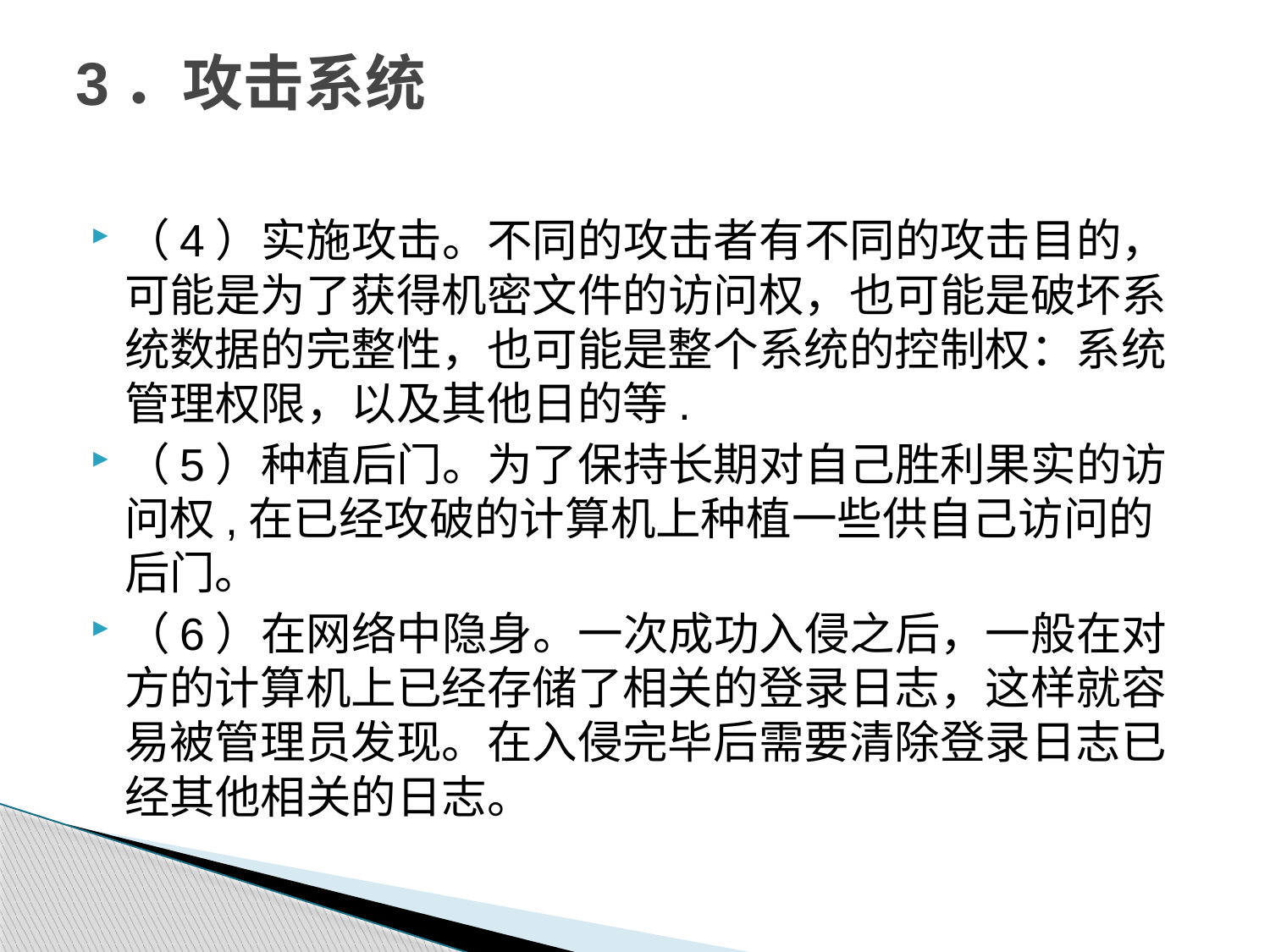

# 3．攻击系统
（4）实施攻击。不同的攻击者有不同的攻击目的，可能是为了获得机密文件的访问权，也可能是破坏系统数据的完整性，也可能是整个系统的控制权：系统管理权限，以及其他日的等.
（5）种植后门。为了保持长期对自己胜利果实的访问权,在已经攻破的计算机上种植一些供自己访问的后门。
（6）在网络中隐身。一次成功入侵之后，一般在对方的计算机上已经存储了相关的登录日志，这样就容易被管理员发现。在入侵完毕后需要清除登录日志已经其他相关的日志。